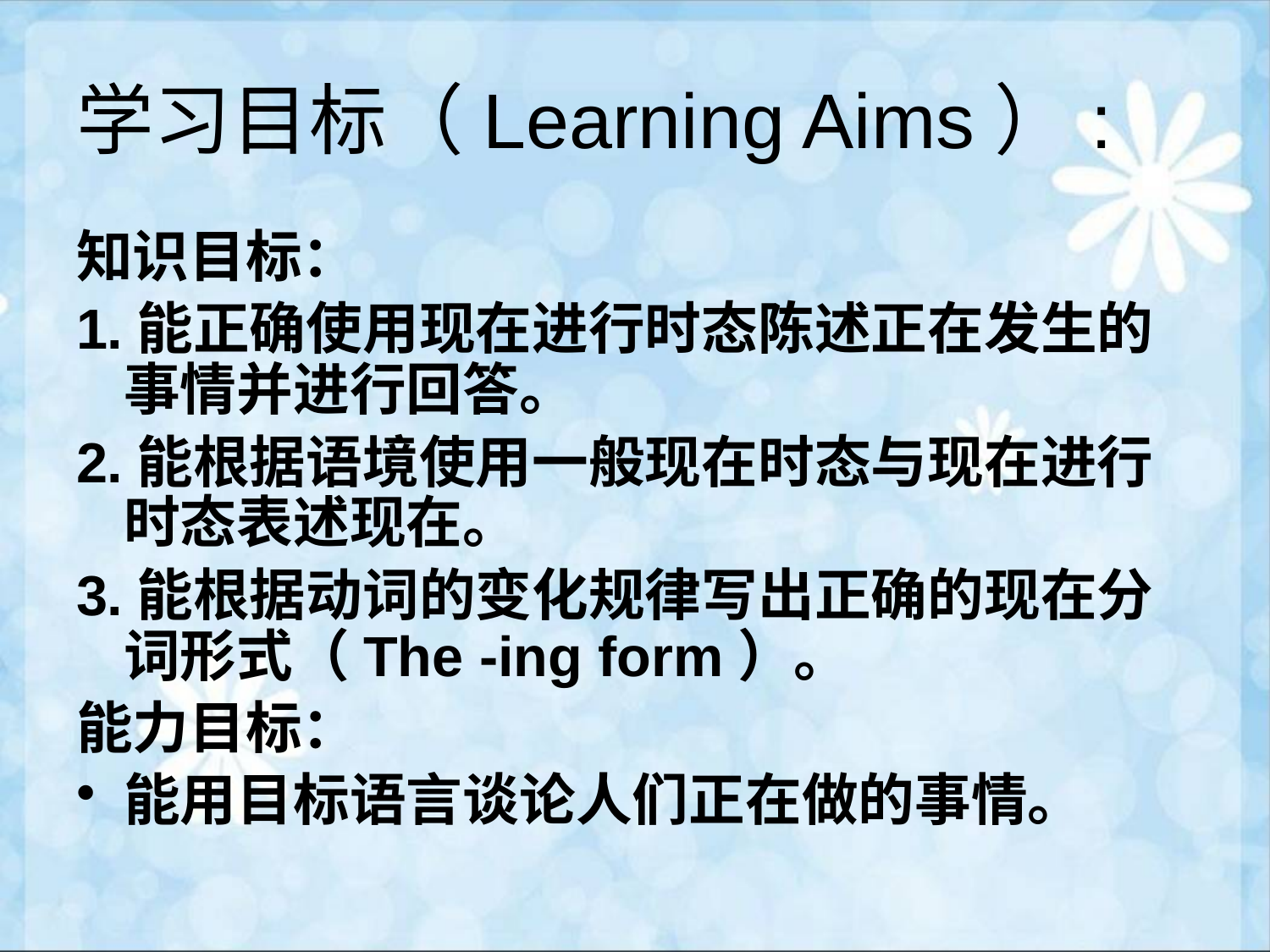

# 学习目标（Learning Aims）:
知识目标：
1.能正确使用现在进行时态陈述正在发生的事情并进行回答。
2.能根据语境使用一般现在时态与现在进行时态表述现在。
3.能根据动词的变化规律写出正确的现在分词形式（The -ing form）。
能力目标：
能用目标语言谈论人们正在做的事情。